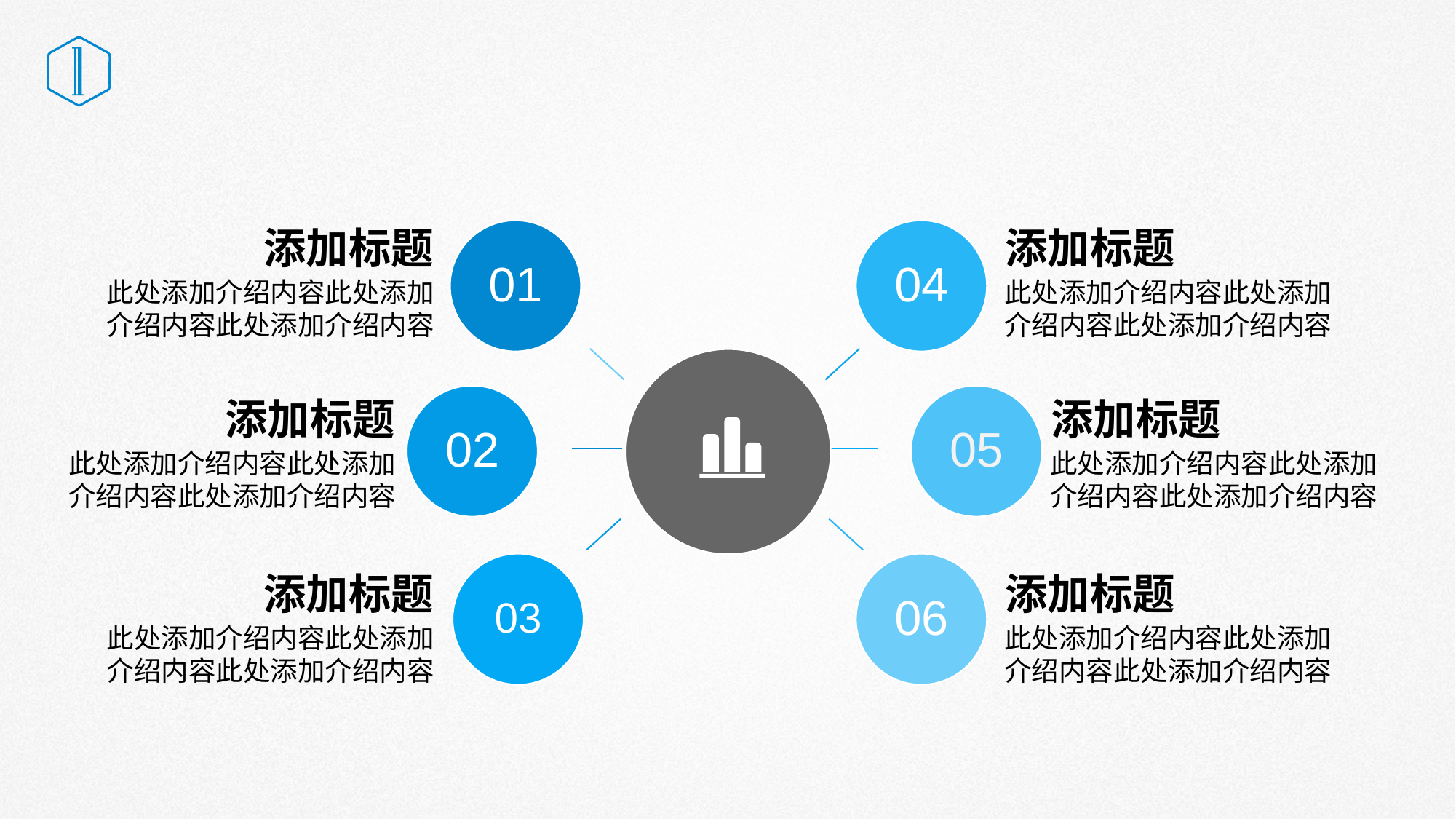

# 单击此处添加标题

01
04
添加标题
此处添加介绍内容此处添加介绍内容此处添加介绍内容
添加标题
此处添加介绍内容此处添加介绍内容此处添加介绍内容

02
05
添加标题
此处添加介绍内容此处添加介绍内容此处添加介绍内容
添加标题
此处添加介绍内容此处添加介绍内容此处添加介绍内容

03
06
添加标题
此处添加介绍内容此处添加介绍内容此处添加介绍内容
添加标题
此处添加介绍内容此处添加介绍内容此处添加介绍内容